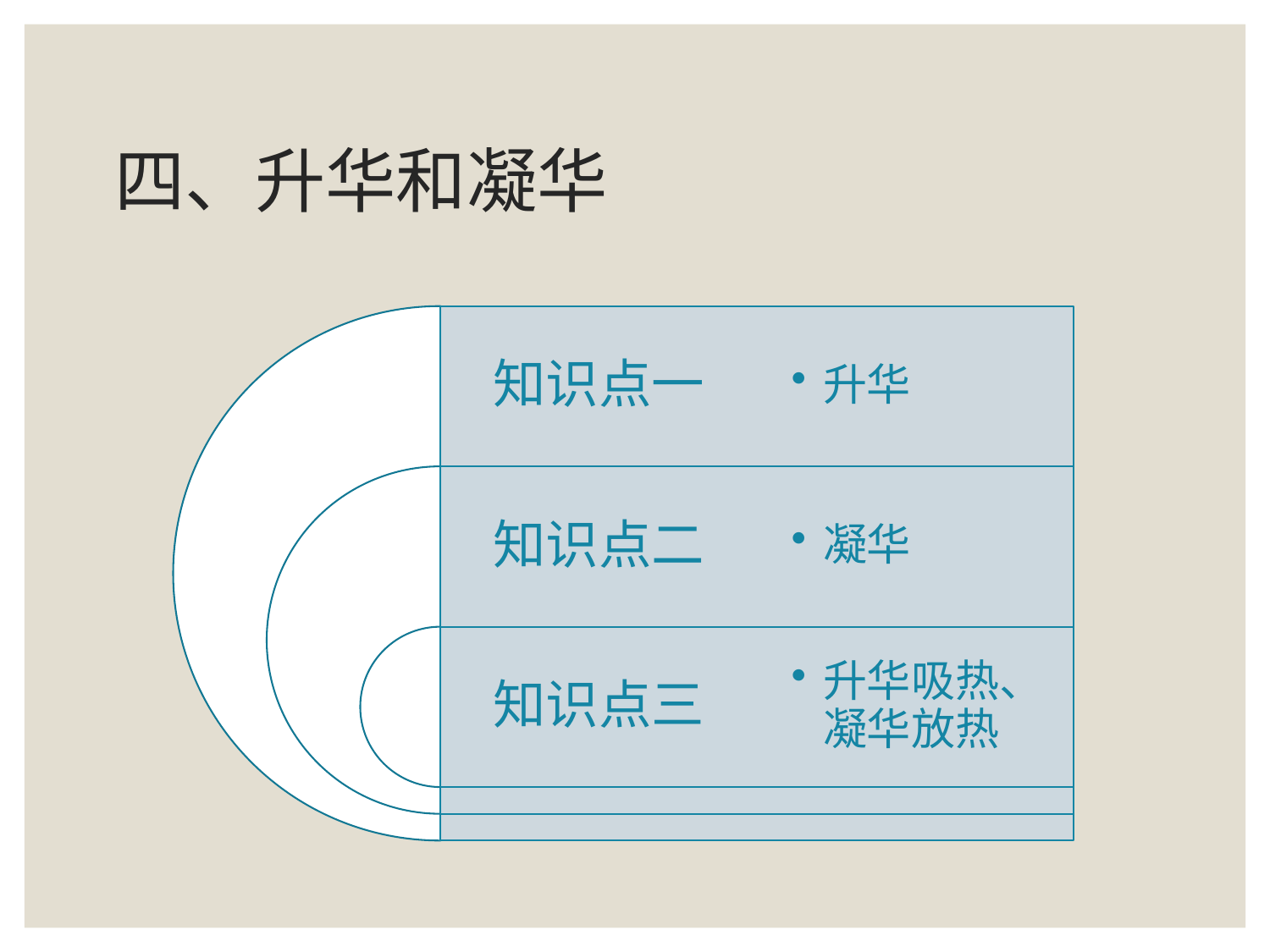

# 四、升华和凝华
知识点一
知识点二
知识点三
升华
凝华
升华吸热、凝华放热